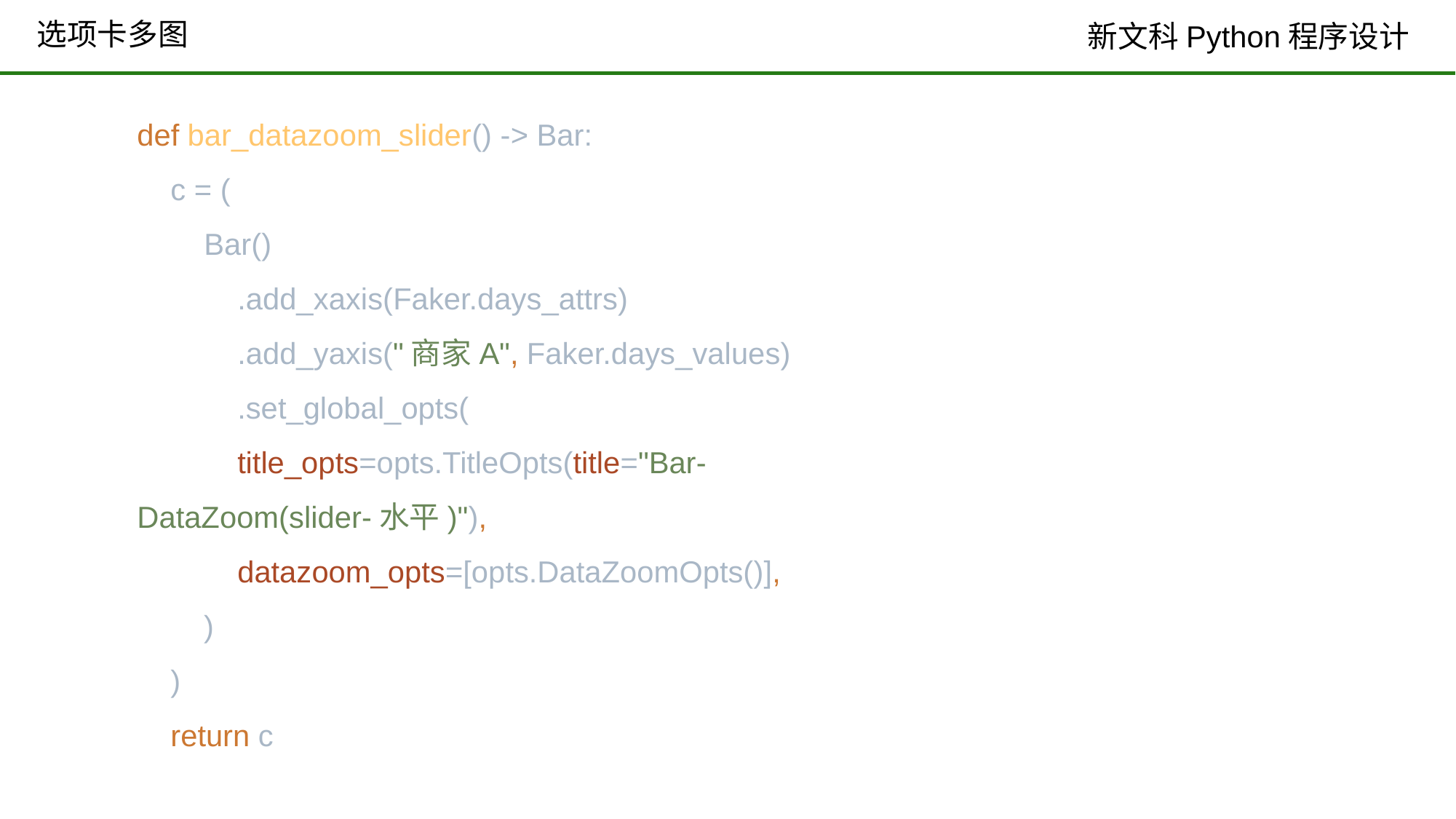

# 选项卡多图
def bar_datazoom_slider() -> Bar:
    c = (
        Bar()
            .add_xaxis(Faker.days_attrs)
            .add_yaxis("商家A", Faker.days_values)
            .set_global_opts(
            title_opts=opts.TitleOpts(title="Bar-DataZoom(slider-水平)"),
            datazoom_opts=[opts.DataZoomOpts()],
        )
    )
    return c